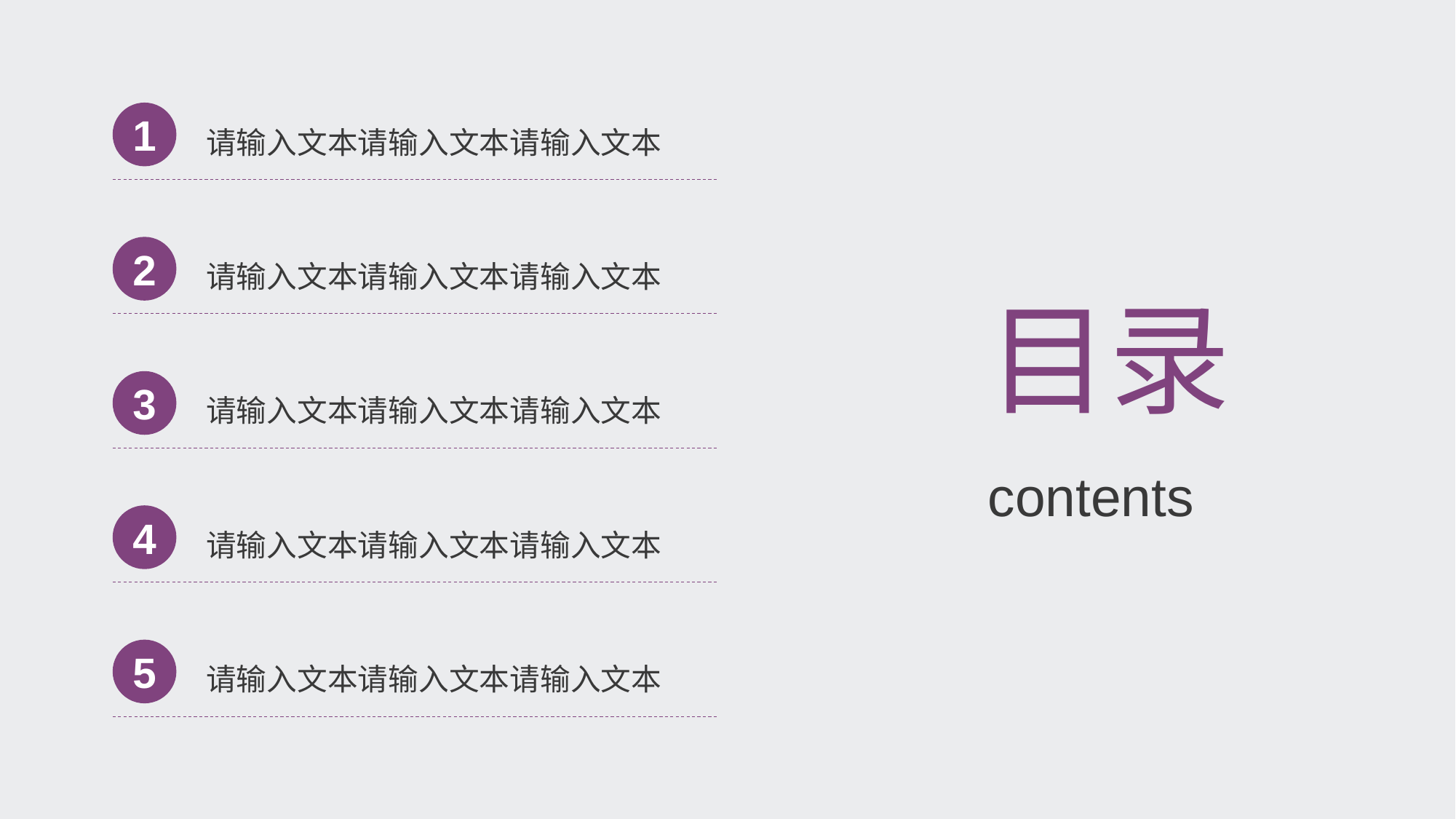

1
请输入文本请输入文本请输入文本
2
请输入文本请输入文本请输入文本
目录
3
请输入文本请输入文本请输入文本
contents
4
请输入文本请输入文本请输入文本
5
请输入文本请输入文本请输入文本